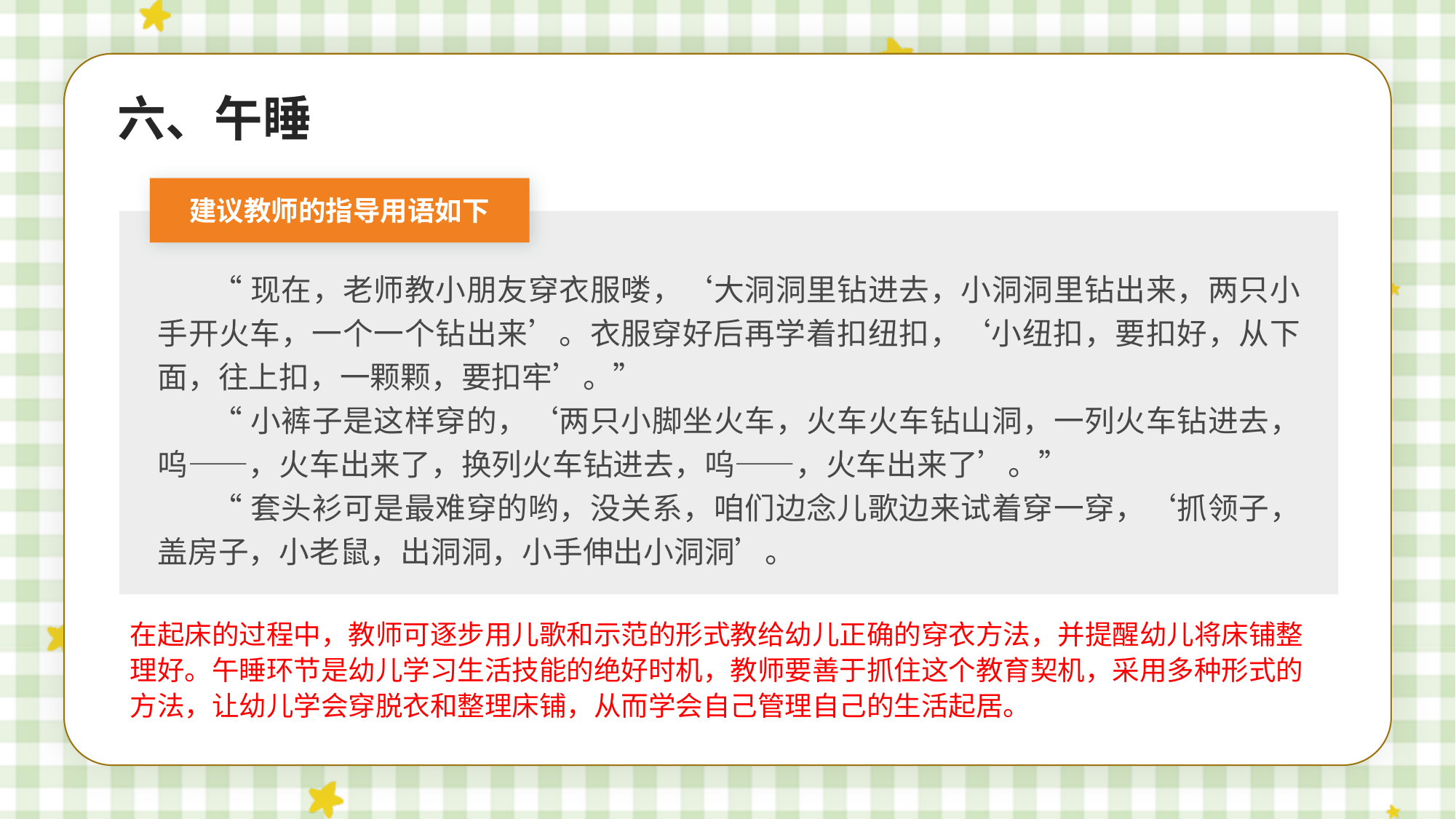

六、午睡
建议教师的指导用语如下
“现在，老师教小朋友穿衣服喽，‘大洞洞里钻进去，小洞洞里钻出来，两只小手开火车，一个一个钻出来’。衣服穿好后再学着扣纽扣，‘小纽扣，要扣好，从下面，往上扣，一颗颗，要扣牢’。”
“小裤子是这样穿的，‘两只小脚坐火车，火车火车钻山洞，一列火车钻进去，呜——，火车出来了，换列火车钻进去，呜——，火车出来了’。”
“套头衫可是最难穿的哟，没关系，咱们边念儿歌边来试着穿一穿，‘抓领子，盖房子，小老鼠，出洞洞，小手伸出小洞洞’。
在起床的过程中，教师可逐步用儿歌和示范的形式教给幼儿正确的穿衣方法，并提醒幼儿将床铺整理好。午睡环节是幼儿学习生活技能的绝好时机，教师要善于抓住这个教育契机，采用多种形式的方法，让幼儿学会穿脱衣和整理床铺，从而学会自己管理自己的生活起居。